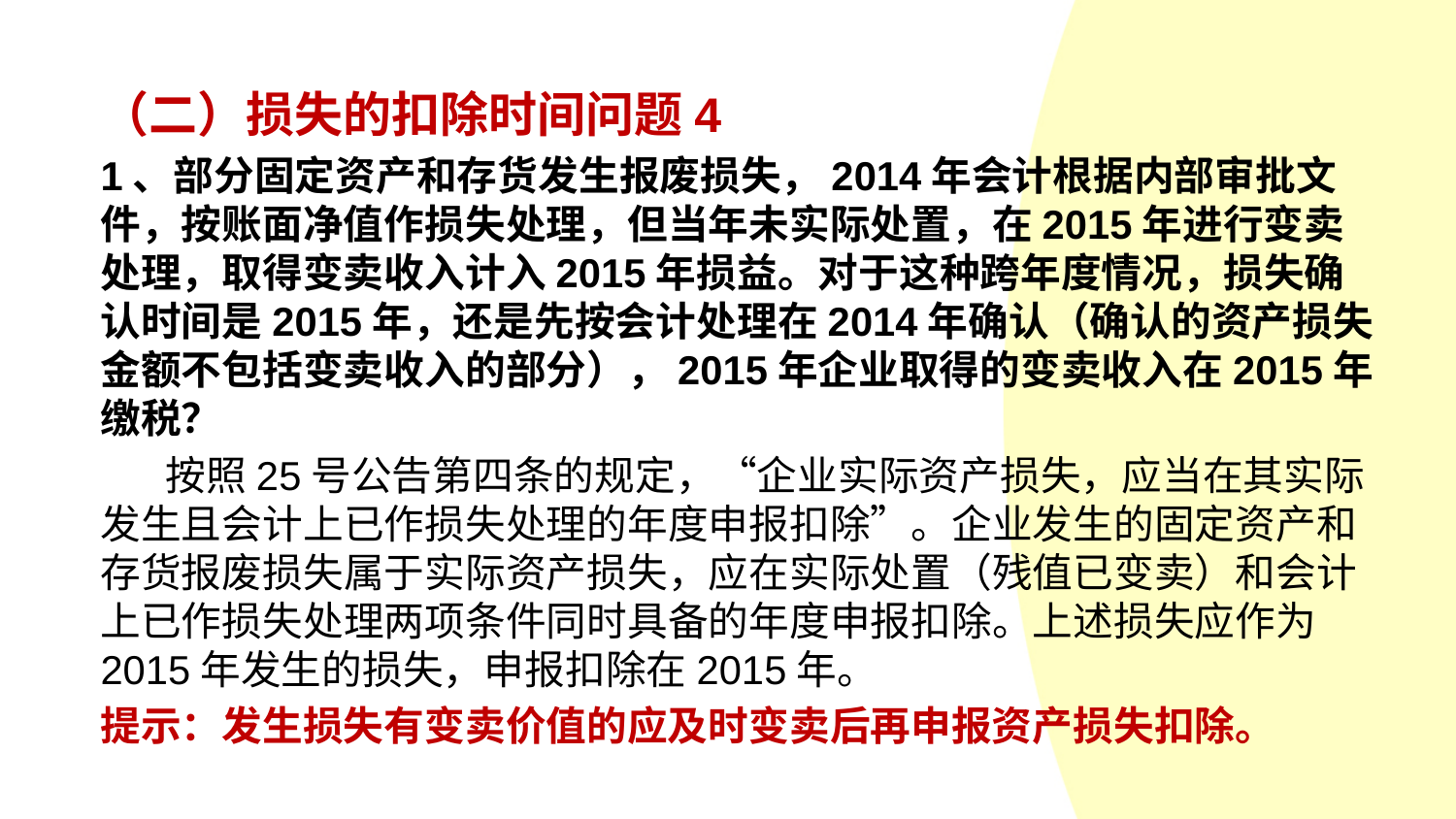

#
（二）损失的扣除时间问题4
1、部分固定资产和存货发生报废损失，2014年会计根据内部审批文件，按账面净值作损失处理，但当年未实际处置，在2015年进行变卖处理，取得变卖收入计入2015年损益。对于这种跨年度情况，损失确认时间是2015年，还是先按会计处理在2014年确认（确认的资产损失金额不包括变卖收入的部分），2015年企业取得的变卖收入在2015年缴税？
      按照25号公告第四条的规定，“企业实际资产损失，应当在其实际发生且会计上已作损失处理的年度申报扣除”。企业发生的固定资产和存货报废损失属于实际资产损失，应在实际处置（残值已变卖）和会计上已作损失处理两项条件同时具备的年度申报扣除。上述损失应作为2015年发生的损失，申报扣除在2015年。
提示：发生损失有变卖价值的应及时变卖后再申报资产损失扣除。